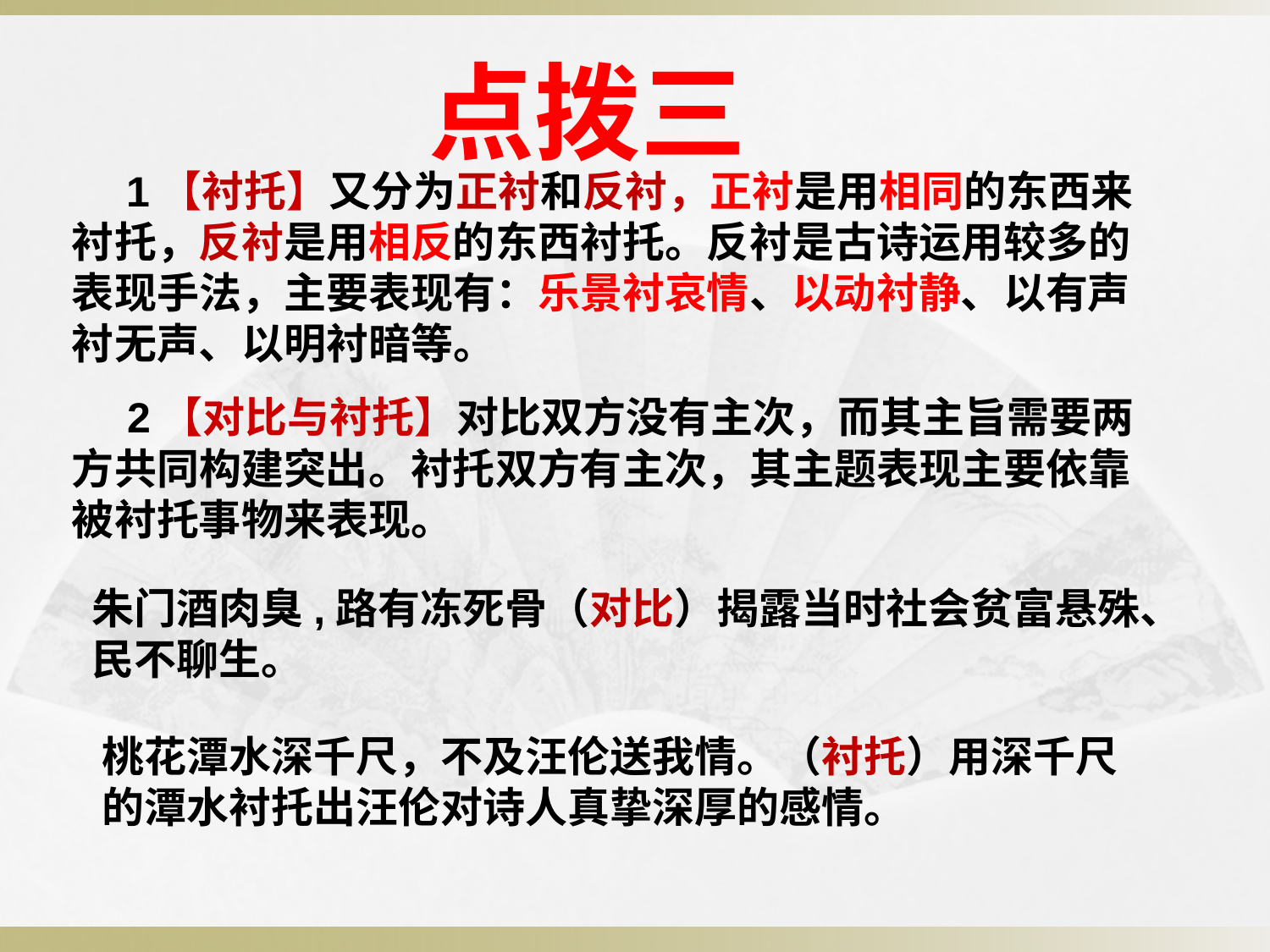

点拨三
 1【衬托】又分为正衬和反衬，正衬是用相同的东西来衬托，反衬是用相反的东西衬托。反衬是古诗运用较多的表现手法，主要表现有：乐景衬哀情、以动衬静、以有声衬无声、以明衬暗等。
    2【对比与衬托】对比双方没有主次，而其主旨需要两方共同构建突出。衬托双方有主次，其主题表现主要依靠被衬托事物来表现。

朱门酒肉臭,路有冻死骨（对比）揭露当时社会贫富悬殊、民不聊生。
桃花潭水深千尺，不及汪伦送我情。（衬托）用深千尺的潭水衬托出汪伦对诗人真挚深厚的感情。